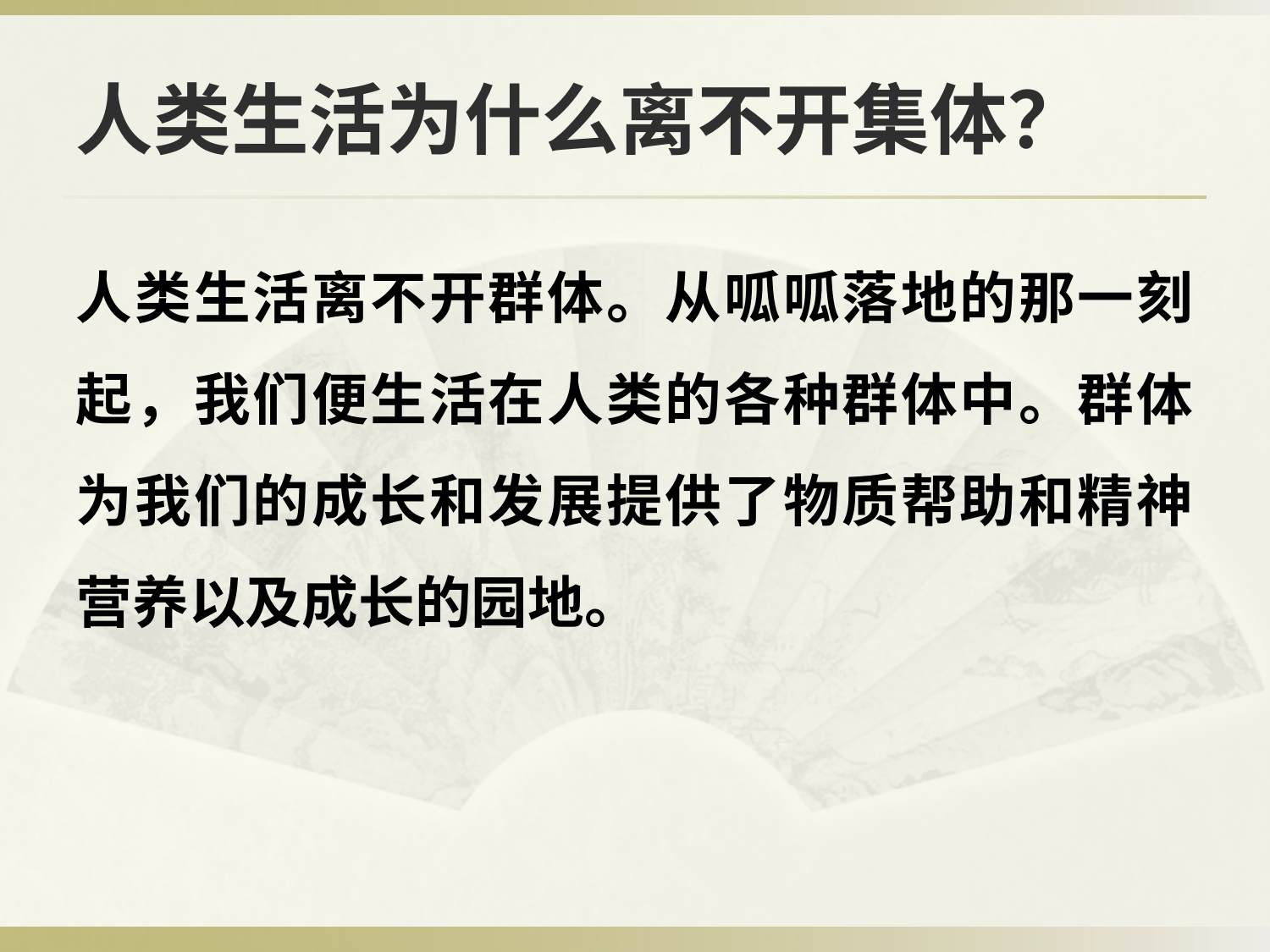

# 人类生活为什么离不开集体？
人类生活离不开群体。从呱呱落地的那一刻起，我们便生活在人类的各种群体中。群体为我们的成长和发展提供了物质帮助和精神营养以及成长的园地。